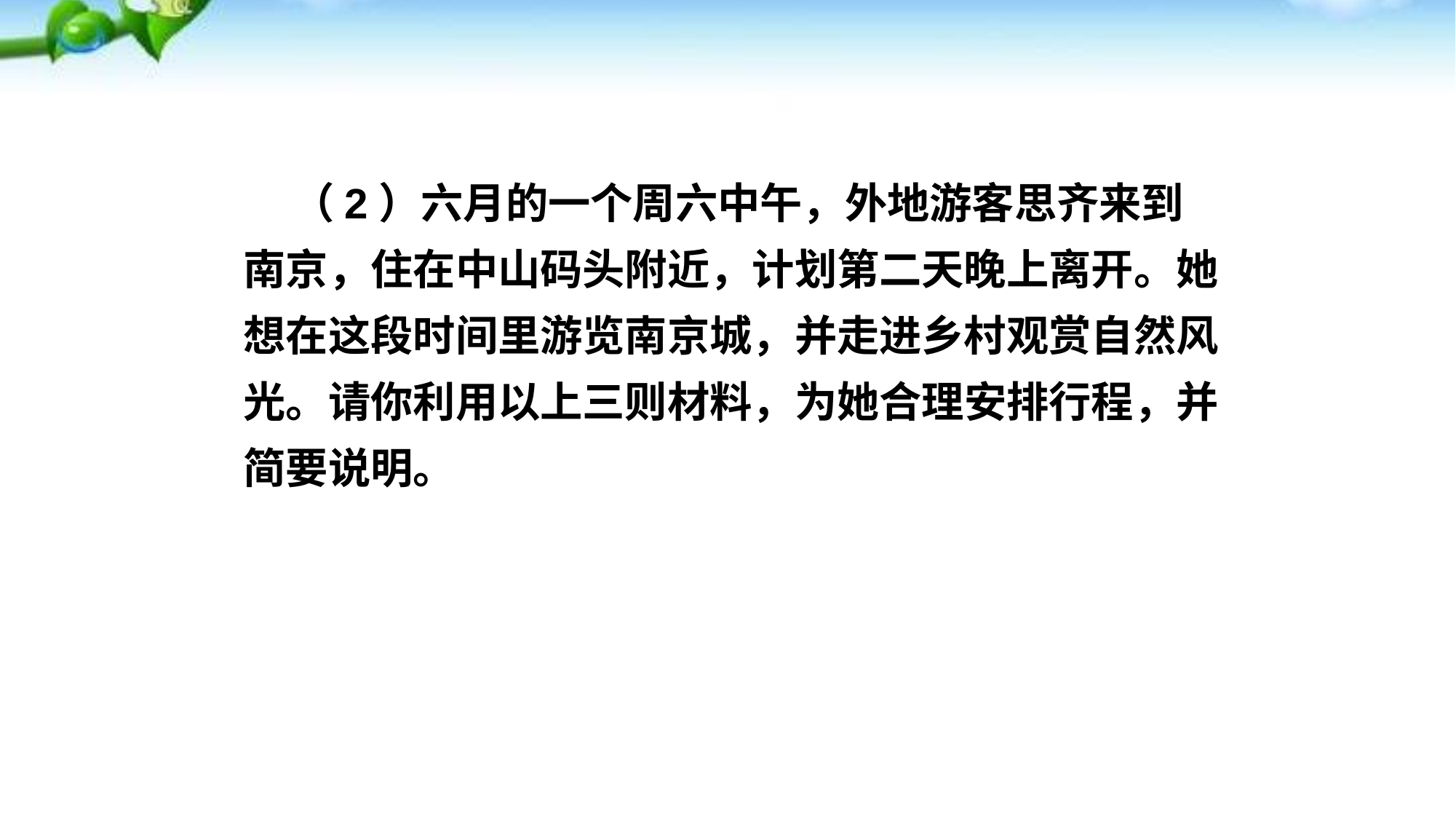

（2）六月的一个周六中午，外地游客思齐来到南京，住在中山码头附近，计划第二天晚上离开。她想在这段时间里游览南京城，并走进乡村观赏自然风光。请你利用以上三则材料，为她合理安排行程，并简要说明。